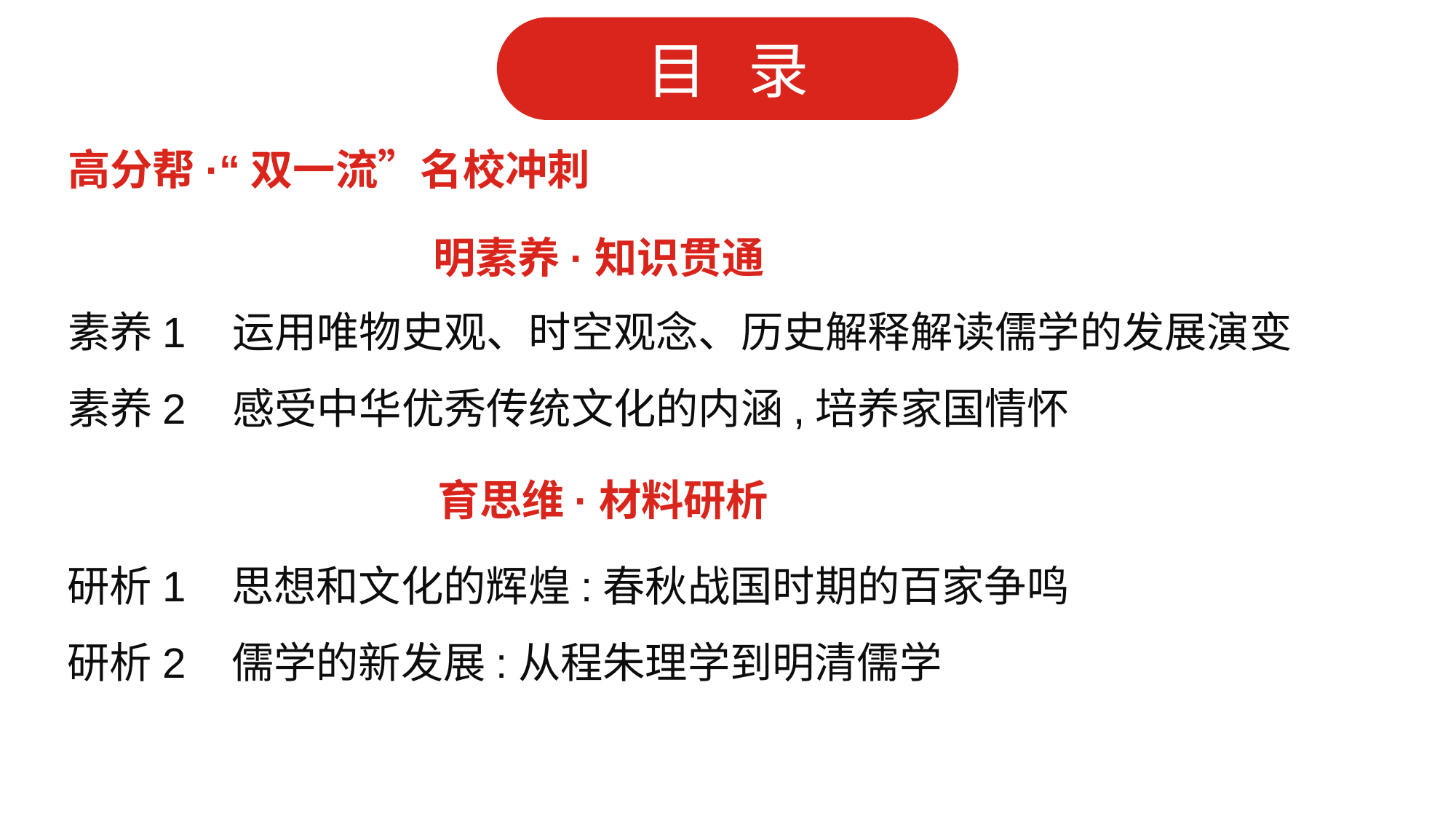

高分帮·“双一流”名校冲刺
明素养·知识贯通
素养1   运用唯物史观、时空观念、历史解释解读儒学的发展演变
素养2   感受中华优秀传统文化的内涵,培养家国情怀
育思维·材料研析
研析1   思想和文化的辉煌:春秋战国时期的百家争鸣
研析2   儒学的新发展:从程朱理学到明清儒学